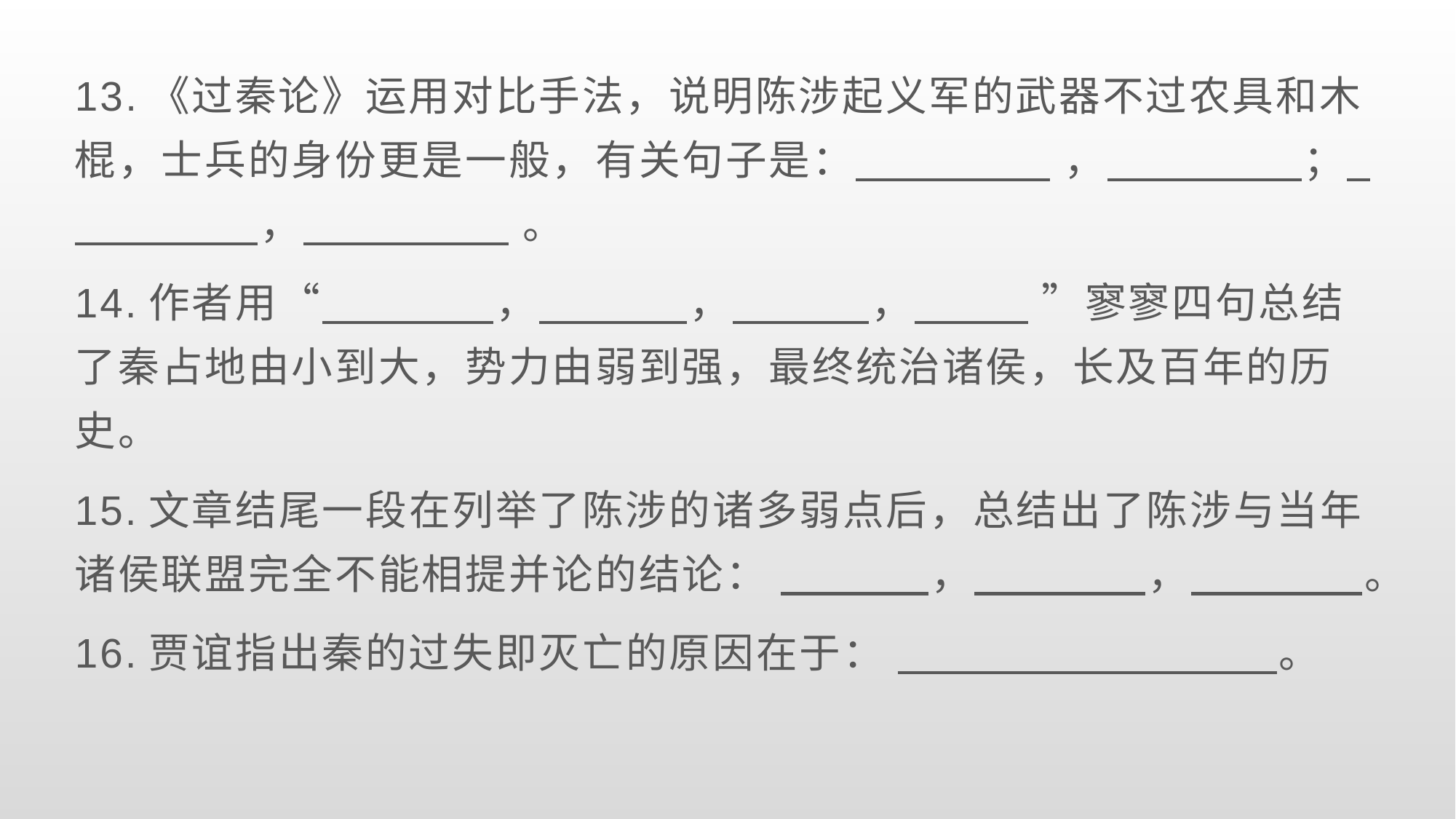

13.《过秦论》运用对比手法，说明陈涉起义军的武器不过农具和木棍，士兵的身份更是一般，有关句子是：                  ，                 ；                   ，                   。
14.作者用“               ，             ，            ，           ”寥寥四句总结了秦占地由小到大，势力由弱到强，最终统治诸侯，长及百年的历史。
15.文章结尾一段在列举了陈涉的诸多弱点后，总结出了陈涉与当年诸侯联盟完全不能相提并论的结论：              ，               ，               。
16.贾谊指出秦的过失即灭亡的原因在于：                                  。